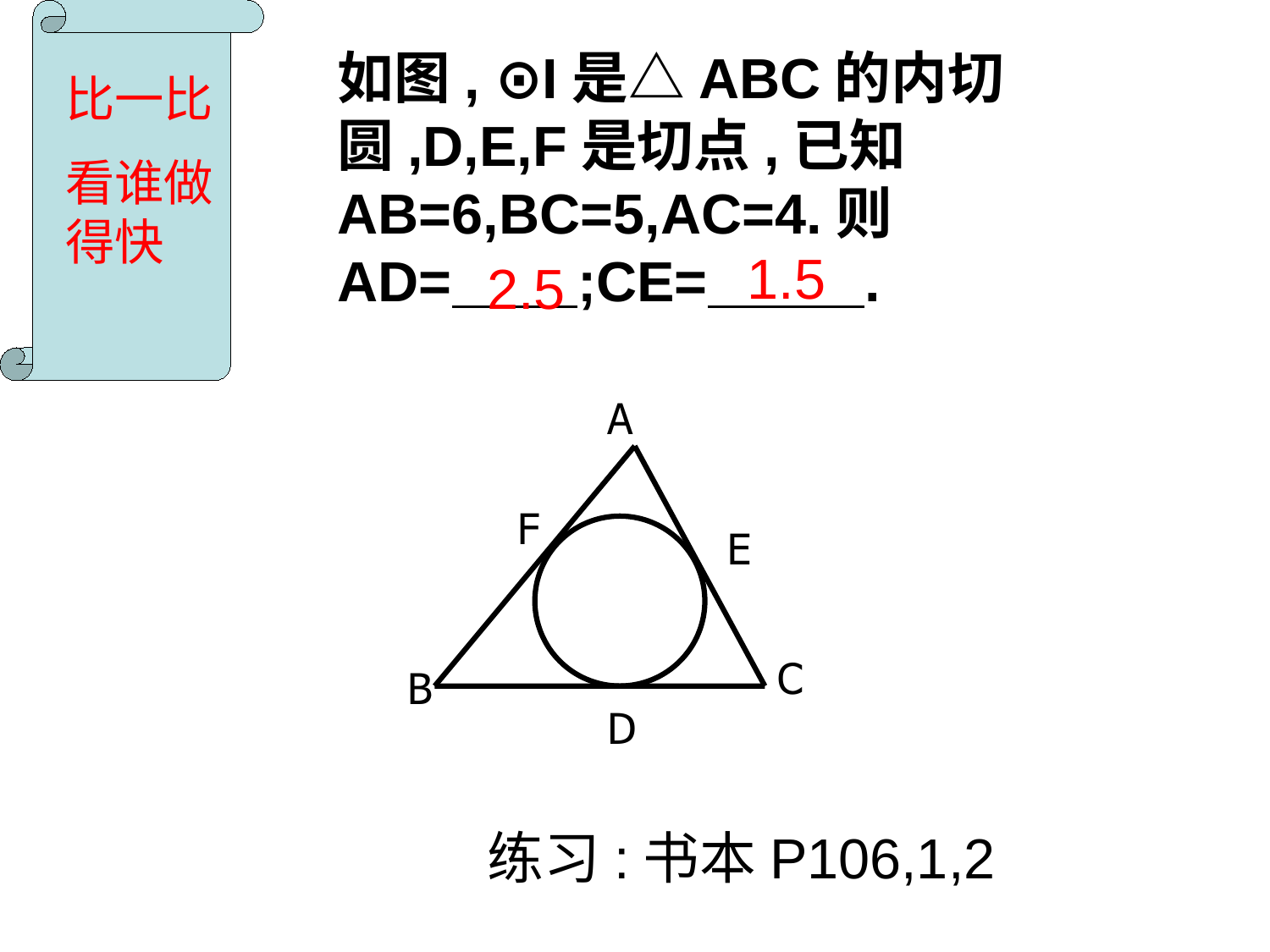

比一比
看谁做得快
如图, ⊙I是△ABC的内切圆,D,E,F是切点,已知AB=6,BC=5,AC=4.则AD=        ;CE=          .
1.5
2.5
A

F

E
C
B

D
练习:书本P106,1,2